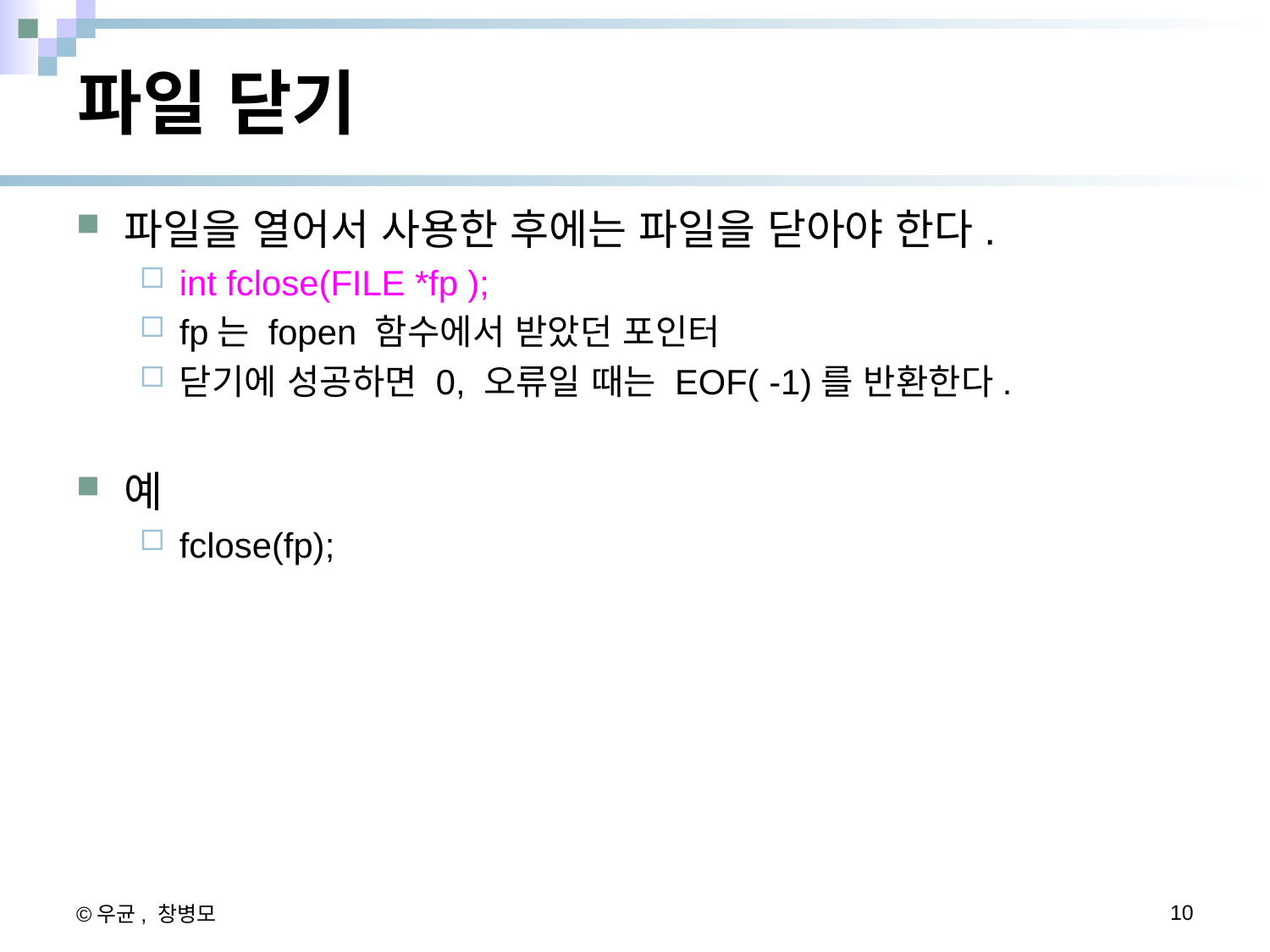

# 파일 닫기
파일을 열어서 사용한 후에는 파일을 닫아야 한다.
int fclose(FILE *fp );
fp는 fopen 함수에서 받았던 포인터
닫기에 성공하면 0, 오류일 때는 EOF( -1)를 반환한다.
예
fclose(fp);
©우균, 창병모
10